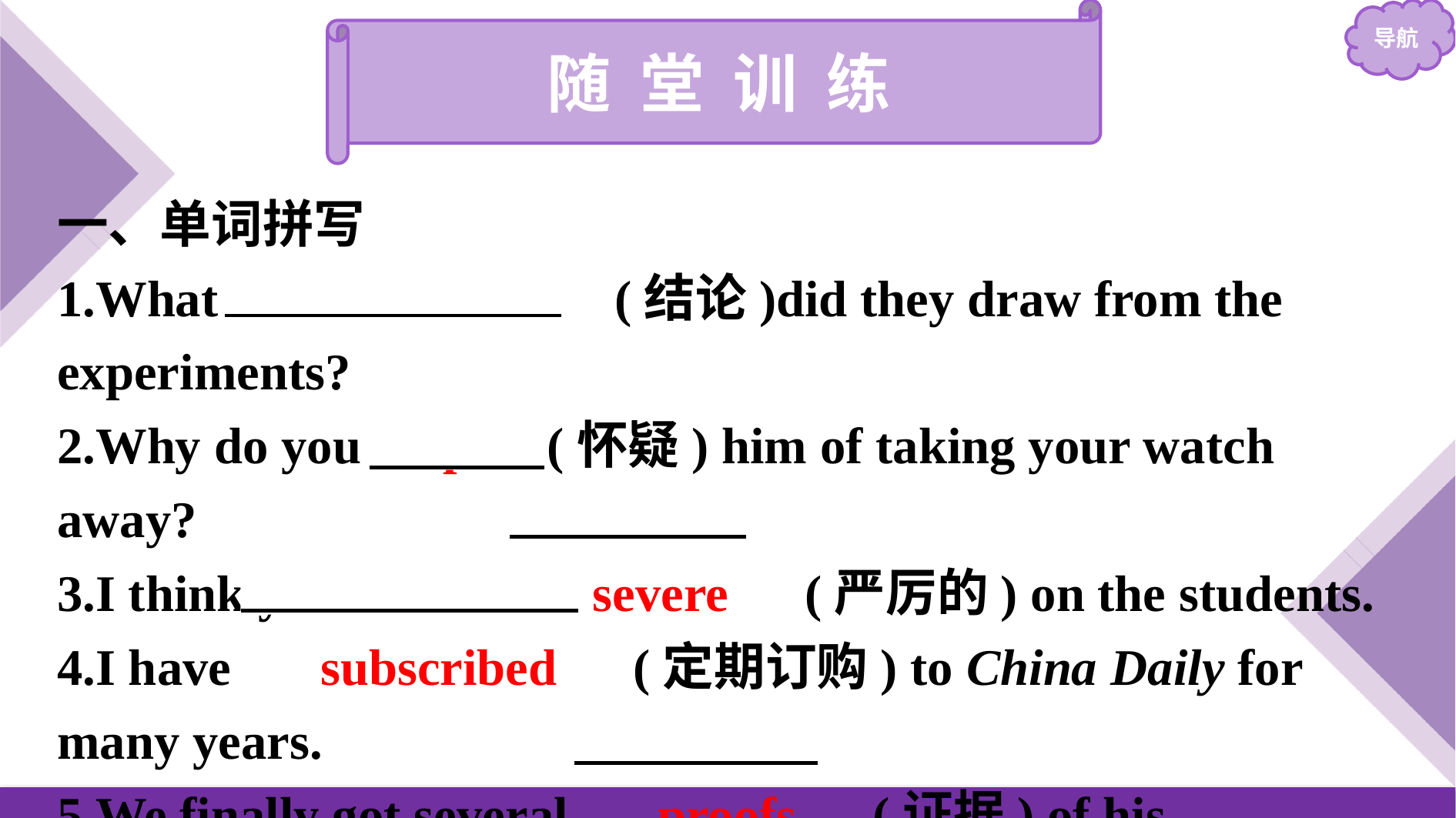

随  堂  训  练
一、单词拼写
1.What 　conclusion　(结论)did they draw from the experiments?
2.Why do you suspect (怀疑) him of taking your watch away?
3.I think you are too 　severe　(严厉的) on the students.
4.I have 　subscribed　(定期订购) to China Daily for many years.
5.We finally got several 　proofs　(证据) of his innocence.